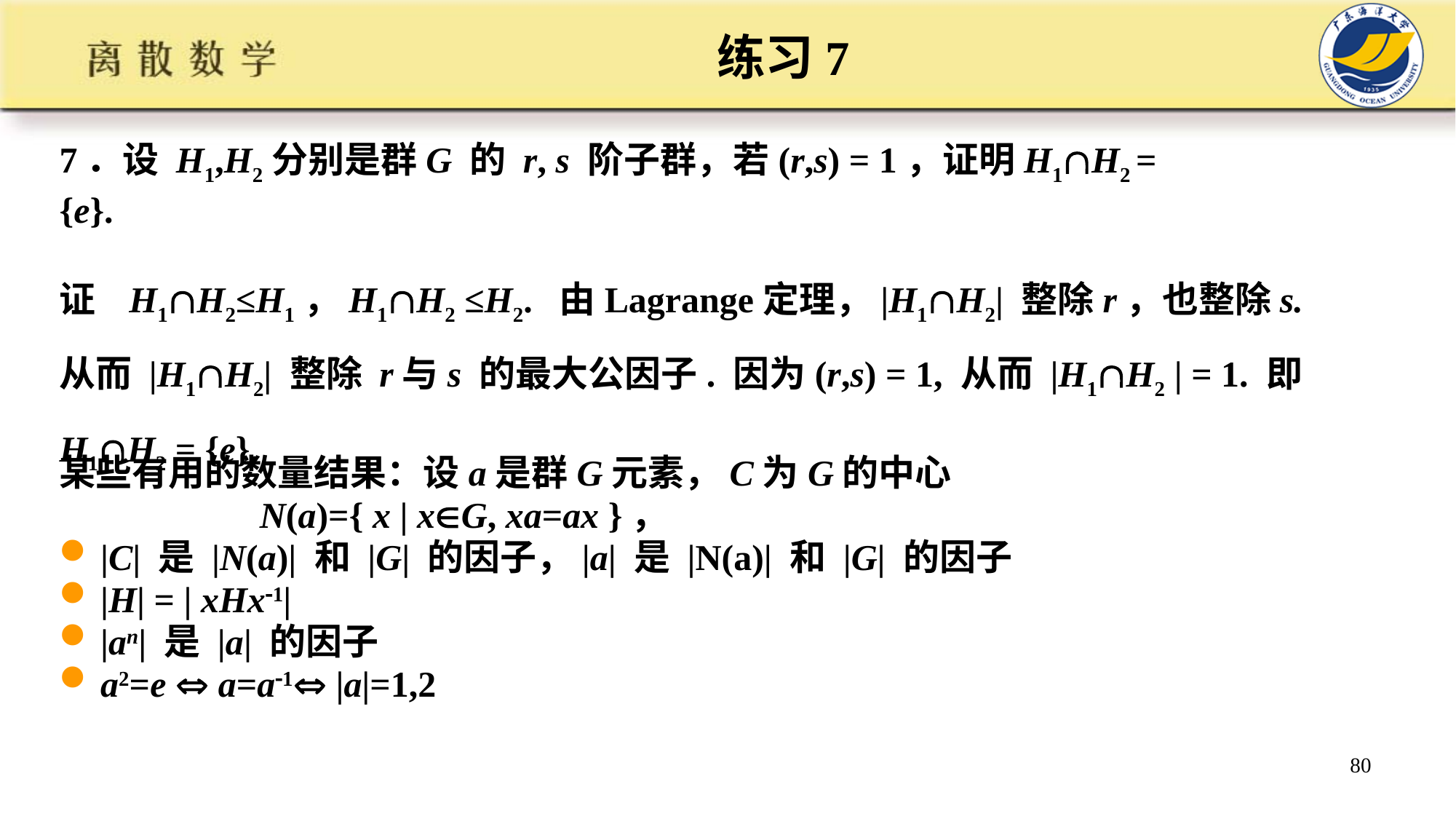

练习7
7．设 H1,H2分别是群G 的 r, s 阶子群，若(r,s) = 1，证明H1∩H2 = {e}.
证   H1∩H2≤H1，H1∩H2 ≤H2.  由Lagrange定理，|H1∩H2| 整除r，也整除s.  从而 |H1∩H2| 整除 r与s 的最大公因子. 因为(r,s) = 1, 从而 |H1∩H2 | = 1. 即 H1∩H2 = {e}.
某些有用的数量结果：设a是群G元素，C为G的中心
                      N(a)={ x | x∈G, xa=ax }，
|C| 是 |N(a)| 和 |G| 的因子，|a| 是 |N(a)| 和 |G| 的因子
|H| = | xHx−1|
|an| 是 |a| 的因子
a2=e ⇔ a=a−1⇔ |a|=1,2
80